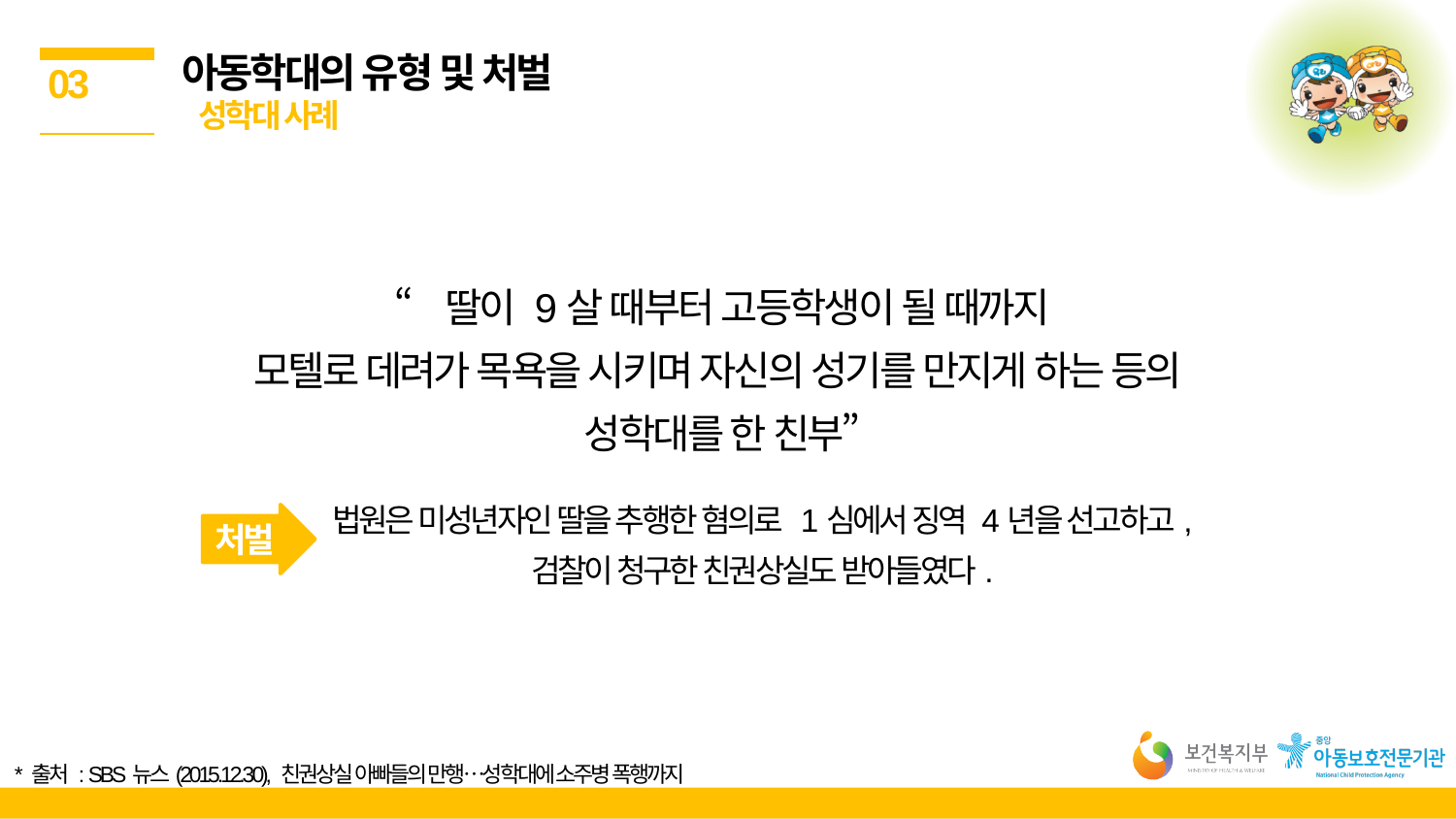

아동학대의 유형 및 처벌
 성학대 사례
03
“딸이 9살 때부터 고등학생이 될 때까지
모텔로 데려가 목욕을 시키며 자신의 성기를 만지게 하는 등의
성학대를 한 친부”
법원은 미성년자인 딸을 추행한 혐의로 1심에서 징역 4년을 선고하고,
검찰이 청구한 친권상실도 받아들였다.

처벌
* 출처 :  SBS뉴스(2015.12.30), 친권상실 아빠들의 만행…성학대에 소주병 폭행까지